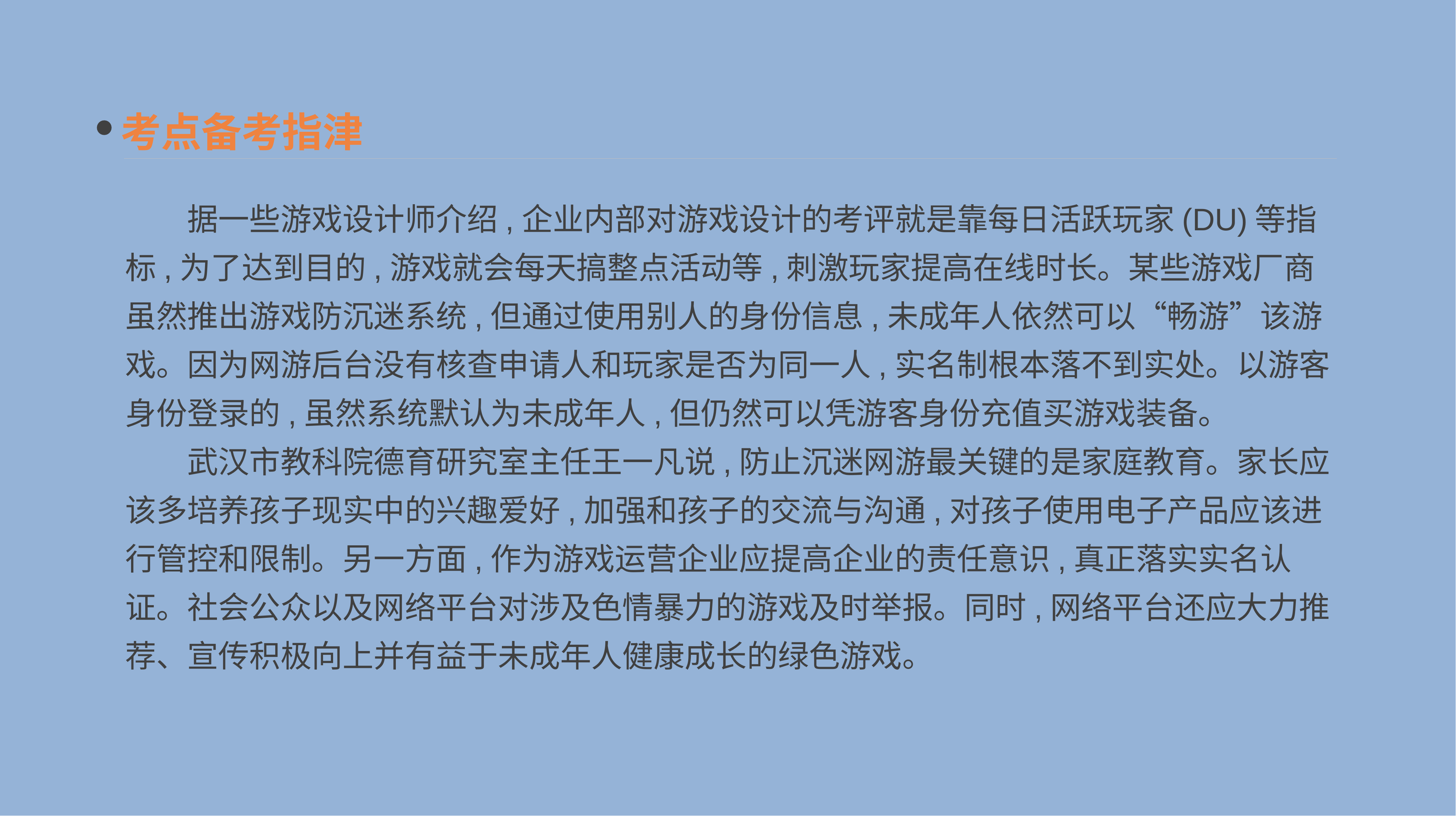

考点备考指津

　　据一些游戏设计师介绍,企业内部对游戏设计的考评就是靠每日活跃玩家(DU)等指标,为了达到目的,游戏就会每天搞整点活动等,刺激玩家提高在线时长。某些游戏厂商虽然推出游戏防沉迷系统,但通过使用别人的身份信息,未成年人依然可以“畅游”该游戏。因为网游后台没有核查申请人和玩家是否为同一人,实名制根本落不到实处。以游客身份登录的,虽然系统默认为未成年人,但仍然可以凭游客身份充值买游戏装备。
　　武汉市教科院德育研究室主任王一凡说,防止沉迷网游最关键的是家庭教育。家长应该多培养孩子现实中的兴趣爱好,加强和孩子的交流与沟通,对孩子使用电子产品应该进行管控和限制。另一方面,作为游戏运营企业应提高企业的责任意识,真正落实实名认证。社会公众以及网络平台对涉及色情暴力的游戏及时举报。同时,网络平台还应大力推荐、宣传积极向上并有益于未成年人健康成长的绿色游戏。